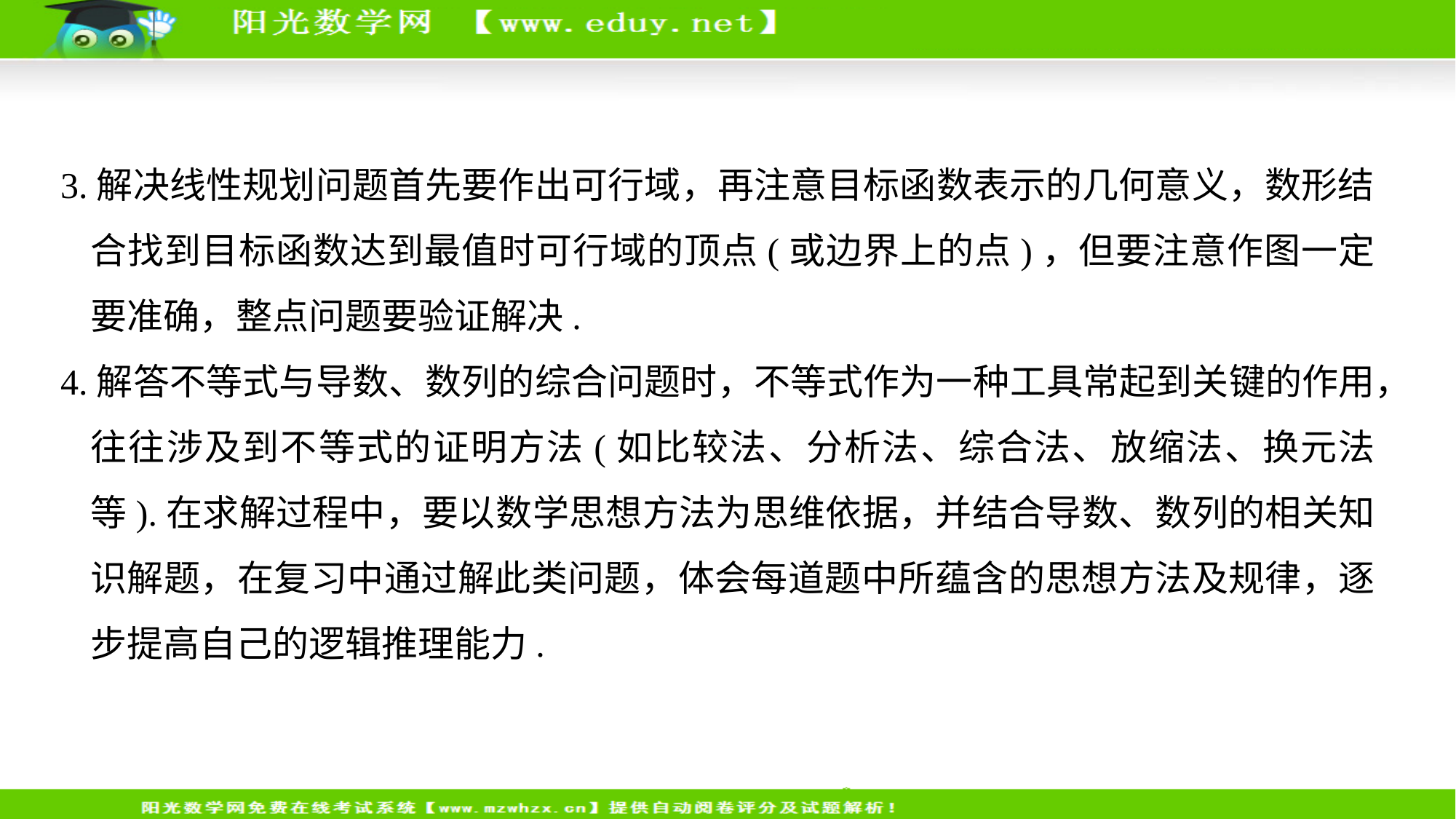

3.解决线性规划问题首先要作出可行域，再注意目标函数表示的几何意义，数形结合找到目标函数达到最值时可行域的顶点(或边界上的点)，但要注意作图一定要准确，整点问题要验证解决.
4.解答不等式与导数、数列的综合问题时，不等式作为一种工具常起到关键的作用，往往涉及到不等式的证明方法(如比较法、分析法、综合法、放缩法、换元法等).在求解过程中，要以数学思想方法为思维依据，并结合导数、数列的相关知识解题，在复习中通过解此类问题，体会每道题中所蕴含的思想方法及规律，逐步提高自己的逻辑推理能力.